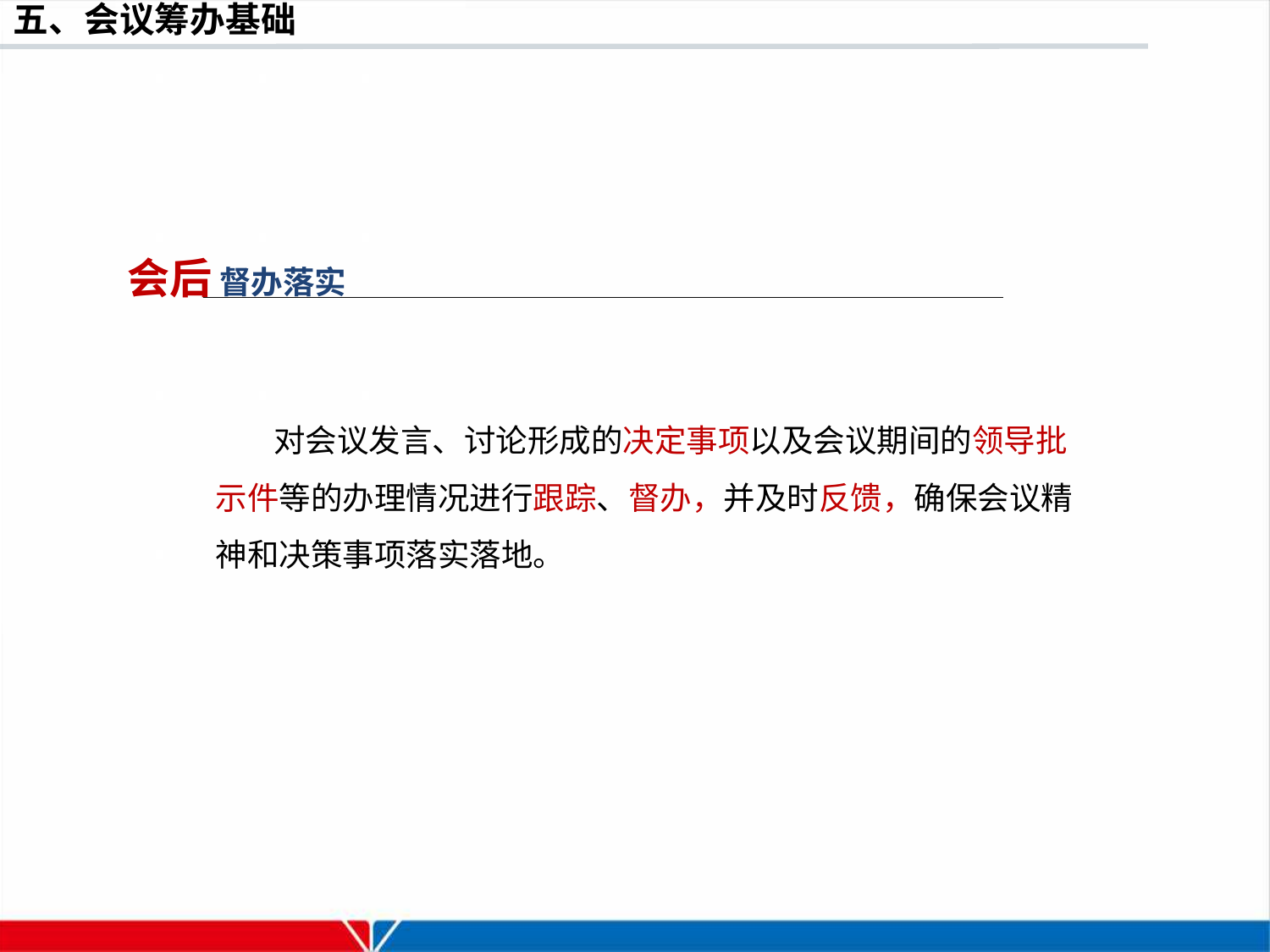

会后 督办落实
       对会议发言、讨论形成的决定事项以及会议期间的领导批示件等的办理情况进行跟踪、督办，并及时反馈，确保会议精神和决策事项落实落地。